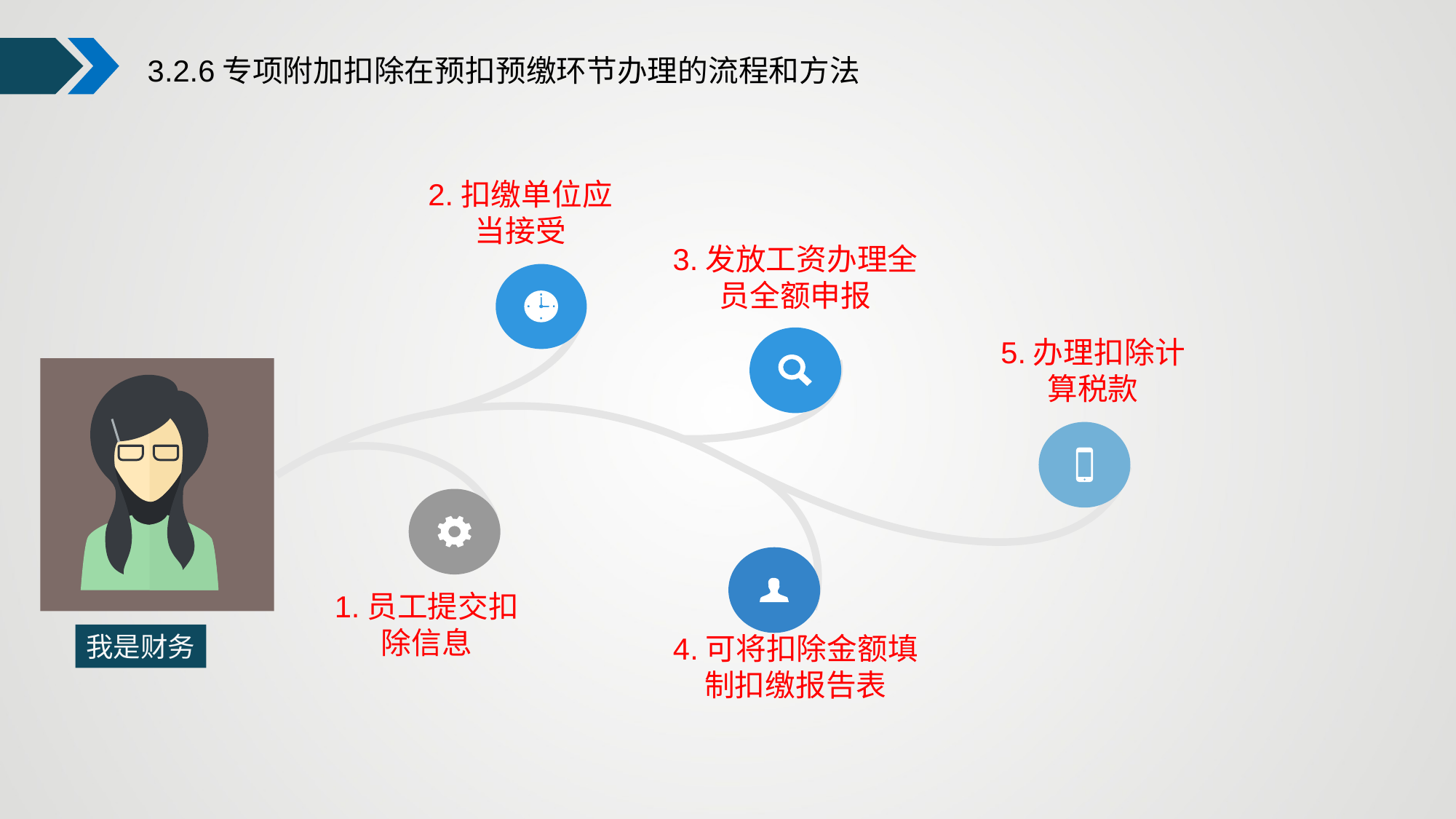

3.2.6专项附加扣除在预扣预缴环节办理的流程和方法
2.扣缴单位应当接受

3.发放工资办理全员全额申报
5.办理扣除计算税款
.
1.员工提交扣除信息
4.可将扣除金额填制扣缴报告表

我是财务